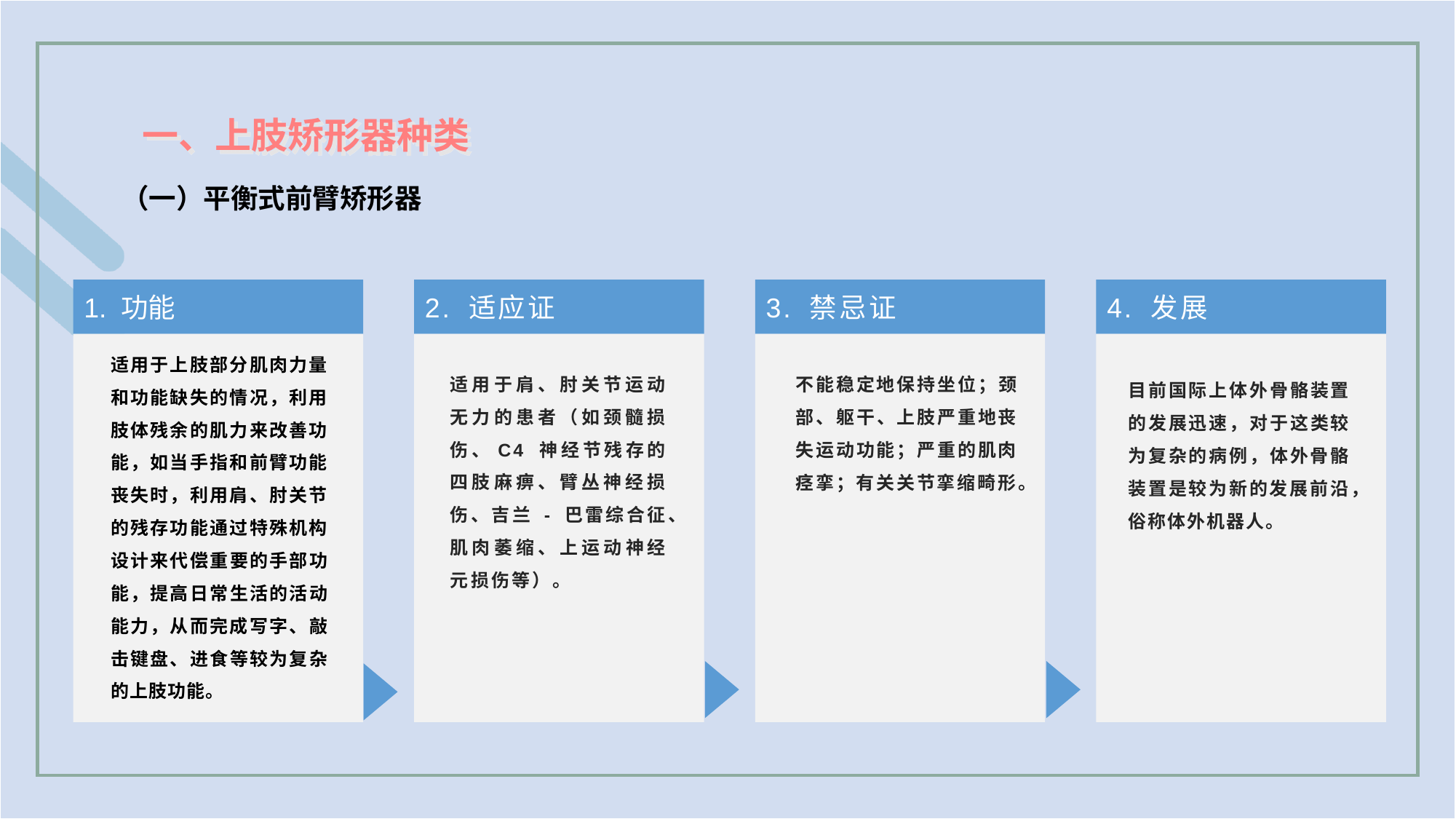

一、上肢矫形器种类
（一）平衡式前臂矫形器
1. 功能
2. 适应证
3. 禁忌证
4. 发展

适用于上肢部分肌肉力量和功能缺失的情况，利用肢体残余的肌力来改善功能，如当手指和前臂功能丧失时，利用肩、肘关节的残存功能通过特殊机构设计来代偿重要的手部功能，提高日常生活的活动能力，从而完成写字、敲击键盘、进食等较为复杂的上肢功能。
适用于肩、肘关节运动无力的患者（如颈髓损伤、C4 神经节残存的四肢麻痹、臂丛神经损伤、吉兰 - 巴雷综合征、肌肉萎缩、上运动神经元损伤等）。
不能稳定地保持坐位；颈部、躯干、上肢严重地丧失运动功能；严重的肌肉痉挛；有关关节挛缩畸形。
目前国际上体外骨骼装置的发展迅速，对于这类较为复杂的病例，体外骨骼装置是较为新的发展前沿，俗称体外机器人。